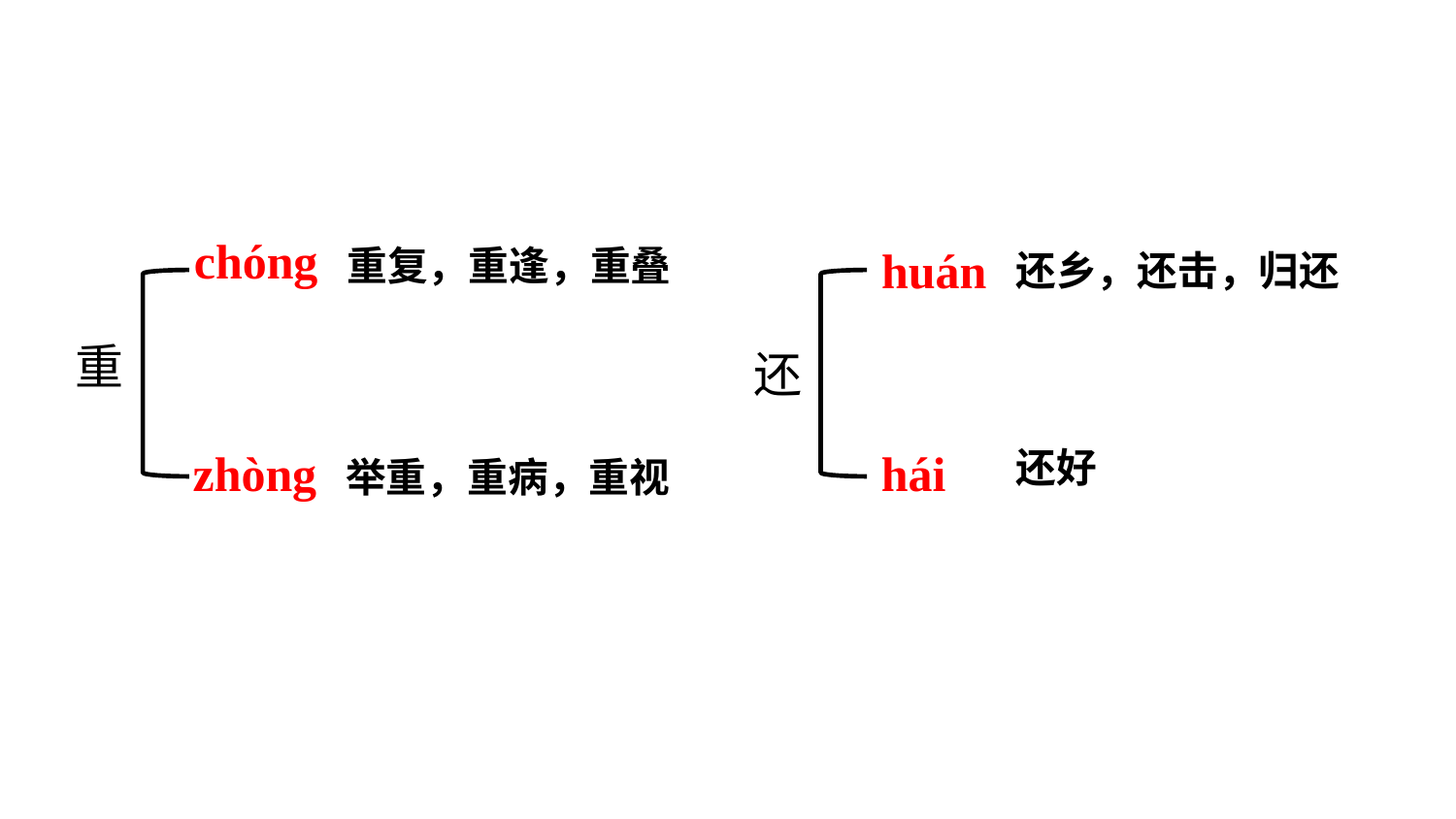

chóng
重复，重逢，重叠
huán
还乡，还击，归还

重
还
 zhòng
hái
还好
举重，重病，重视